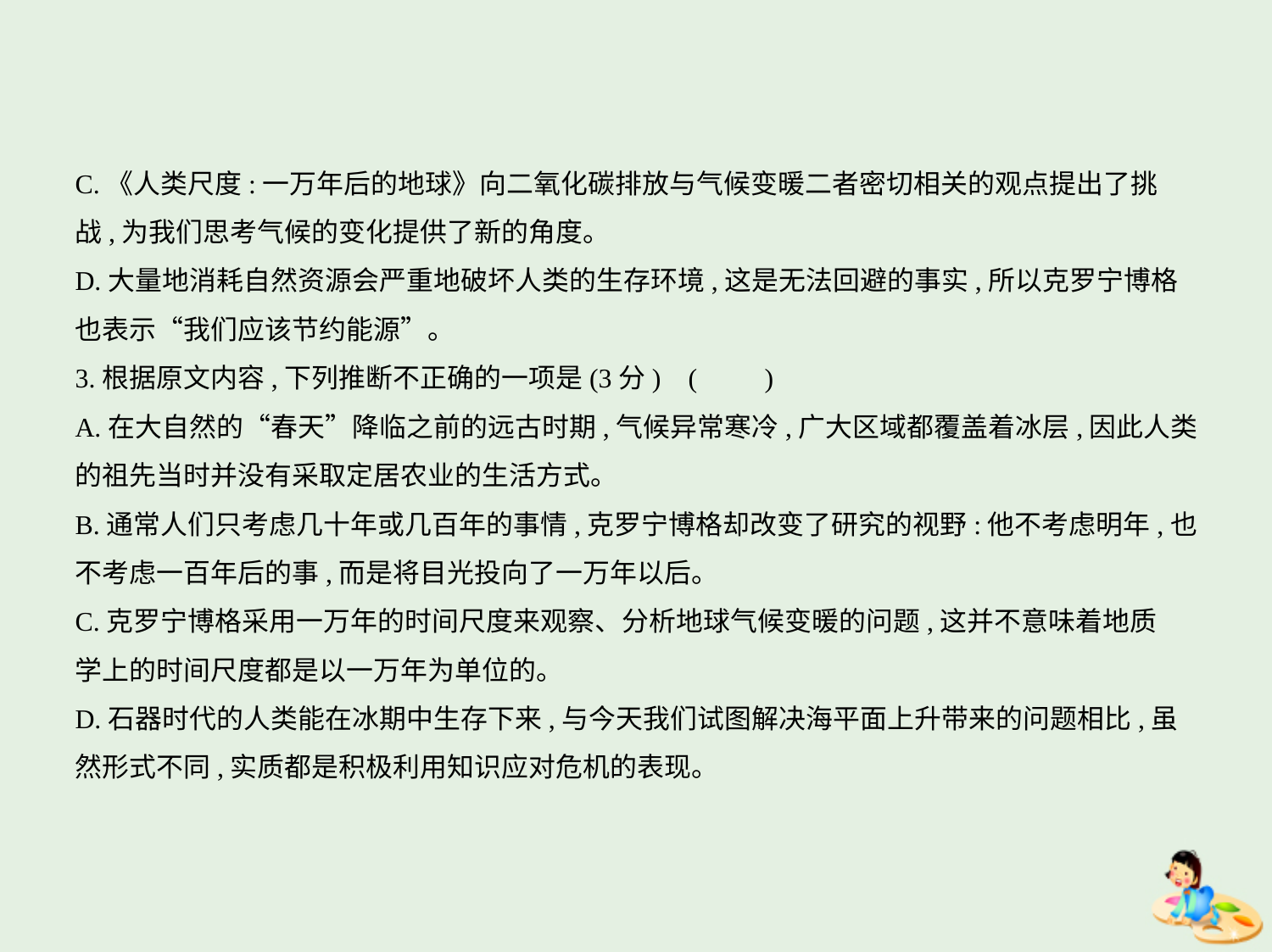

C.《人类尺度:一万年后的地球》向二氧化碳排放与气候变暖二者密切相关的观点提出了挑
战,为我们思考气候的变化提供了新的角度。
D.大量地消耗自然资源会严重地破坏人类的生存环境,这是无法回避的事实,所以克罗宁博格
也表示“我们应该节约能源”。
3.根据原文内容,下列推断不正确的一项是(3分) (　　)
A.在大自然的“春天”降临之前的远古时期,气候异常寒冷,广大区域都覆盖着冰层,因此人类
的祖先当时并没有采取定居农业的生活方式。
B.通常人们只考虑几十年或几百年的事情,克罗宁博格却改变了研究的视野:他不考虑明年,也
不考虑一百年后的事,而是将目光投向了一万年以后。
C.克罗宁博格采用一万年的时间尺度来观察、分析地球气候变暖的问题,这并不意味着地质
学上的时间尺度都是以一万年为单位的。
D.石器时代的人类能在冰期中生存下来,与今天我们试图解决海平面上升带来的问题相比,虽
然形式不同,实质都是积极利用知识应对危机的表现。